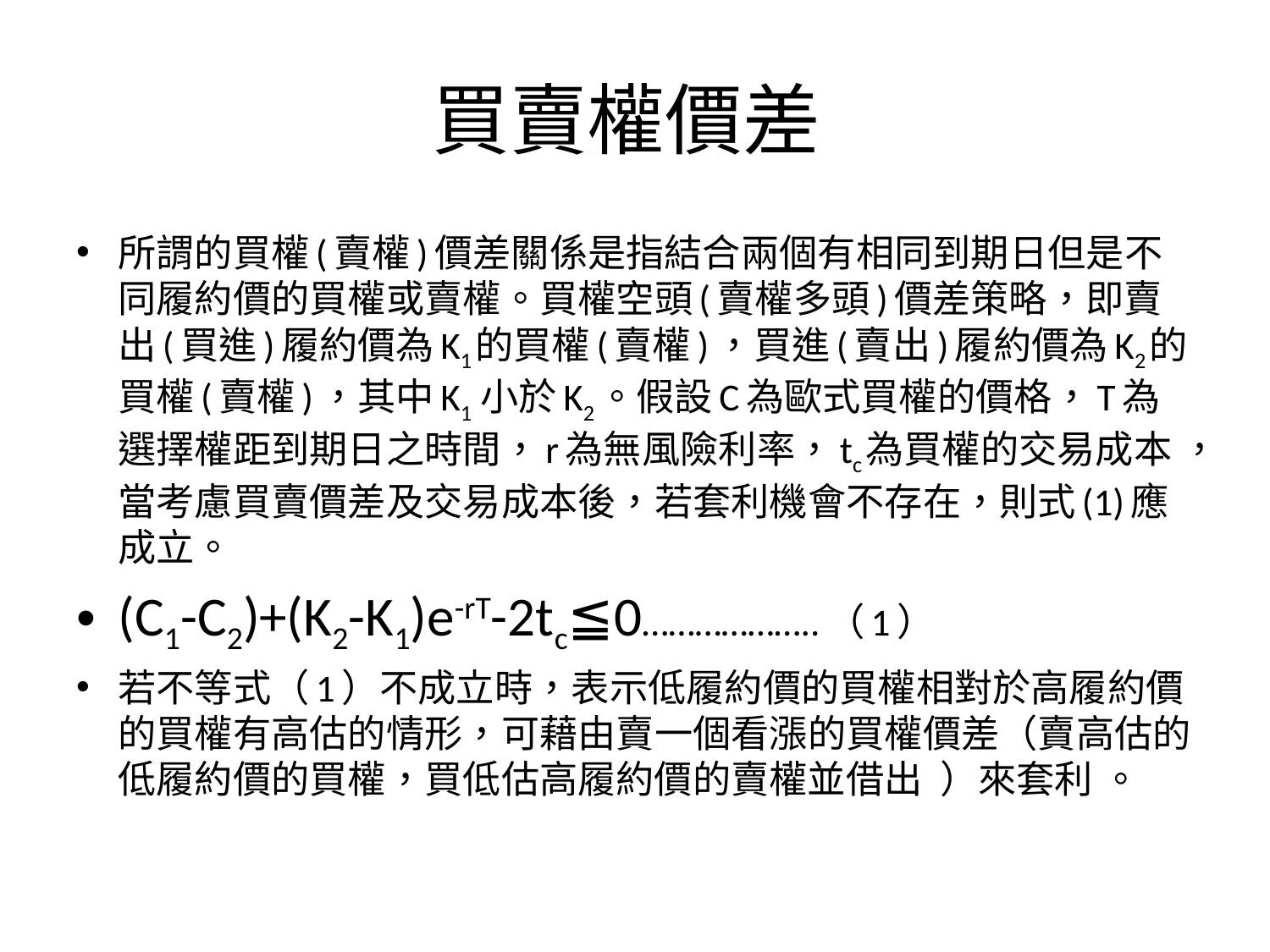

# 買賣權價差
所謂的買權(賣權)價差關係是指結合兩個有相同到期日但是不同履約價的買權或賣權。買權空頭(賣權多頭)價差策略，即賣出(買進)履約價為K1的買權(賣權)，買進(賣出)履約價為K2的買權(賣權)，其中K1 小於K2。假設C為歐式買權的價格，T為選擇權距到期日之時間，r為無風險利率，tc為買權的交易成本 ，當考慮買賣價差及交易成本後，若套利機會不存在，則式(1)應成立。
(C1-C2)+(K2-K1)e-rT-2tc≦0………………..（1）
若不等式（1）不成立時，表示低履約價的買權相對於高履約價的買權有高估的情形，可藉由賣一個看漲的買權價差（賣高估的低履約價的買權，買低估高履約價的賣權並借出  ）來套利 。